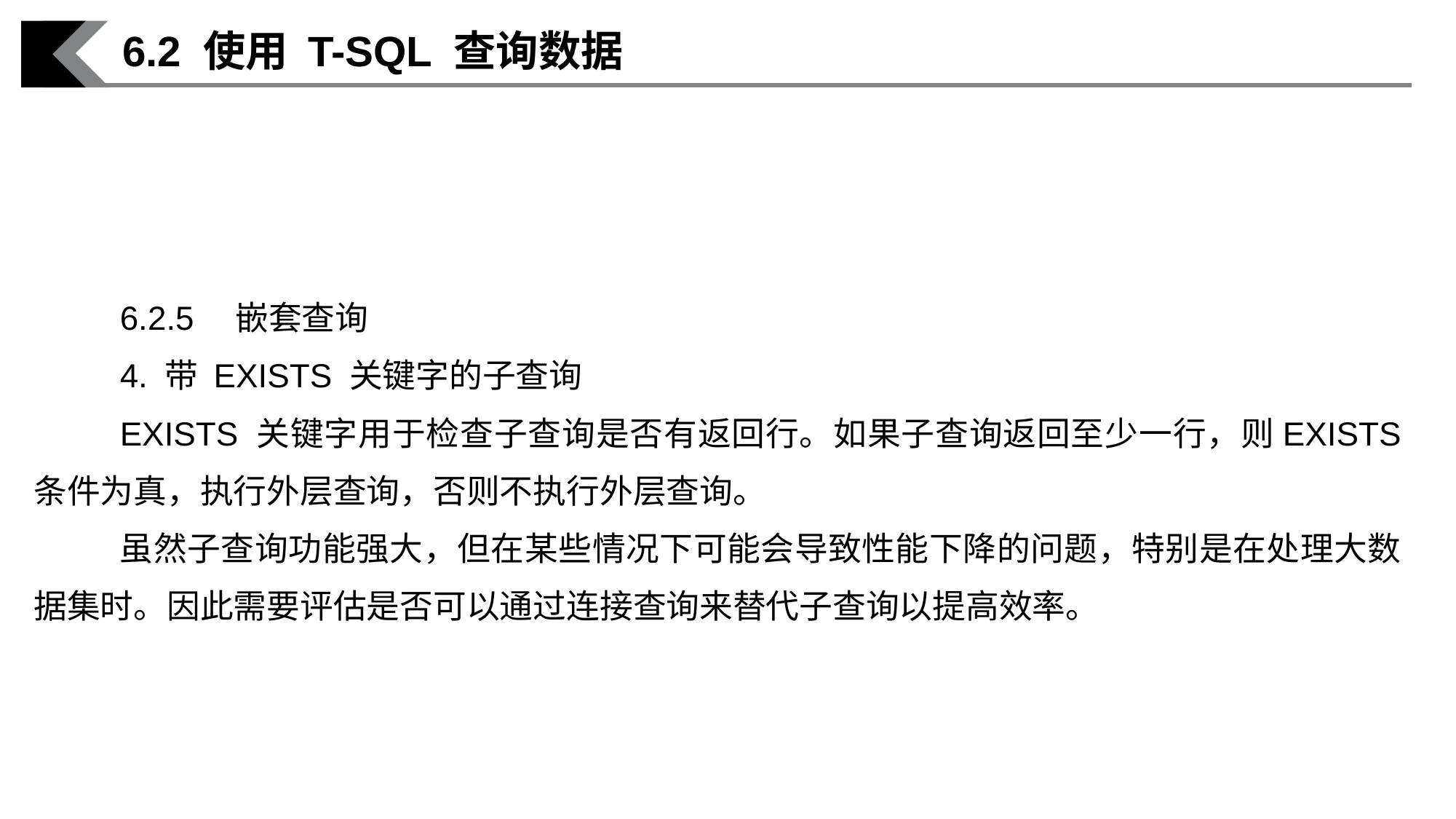

6.2 使用 T-SQL 查询数据
6.2.5　嵌套查询
4. 带 EXISTS 关键字的子查询
EXISTS 关键字用于检查子查询是否有返回行。如果子查询返回至少一行，则EXISTS 条件为真，执行外层查询，否则不执行外层查询。
虽然子查询功能强大，但在某些情况下可能会导致性能下降的问题，特别是在处理大数据集时。因此需要评估是否可以通过连接查询来替代子查询以提高效率。